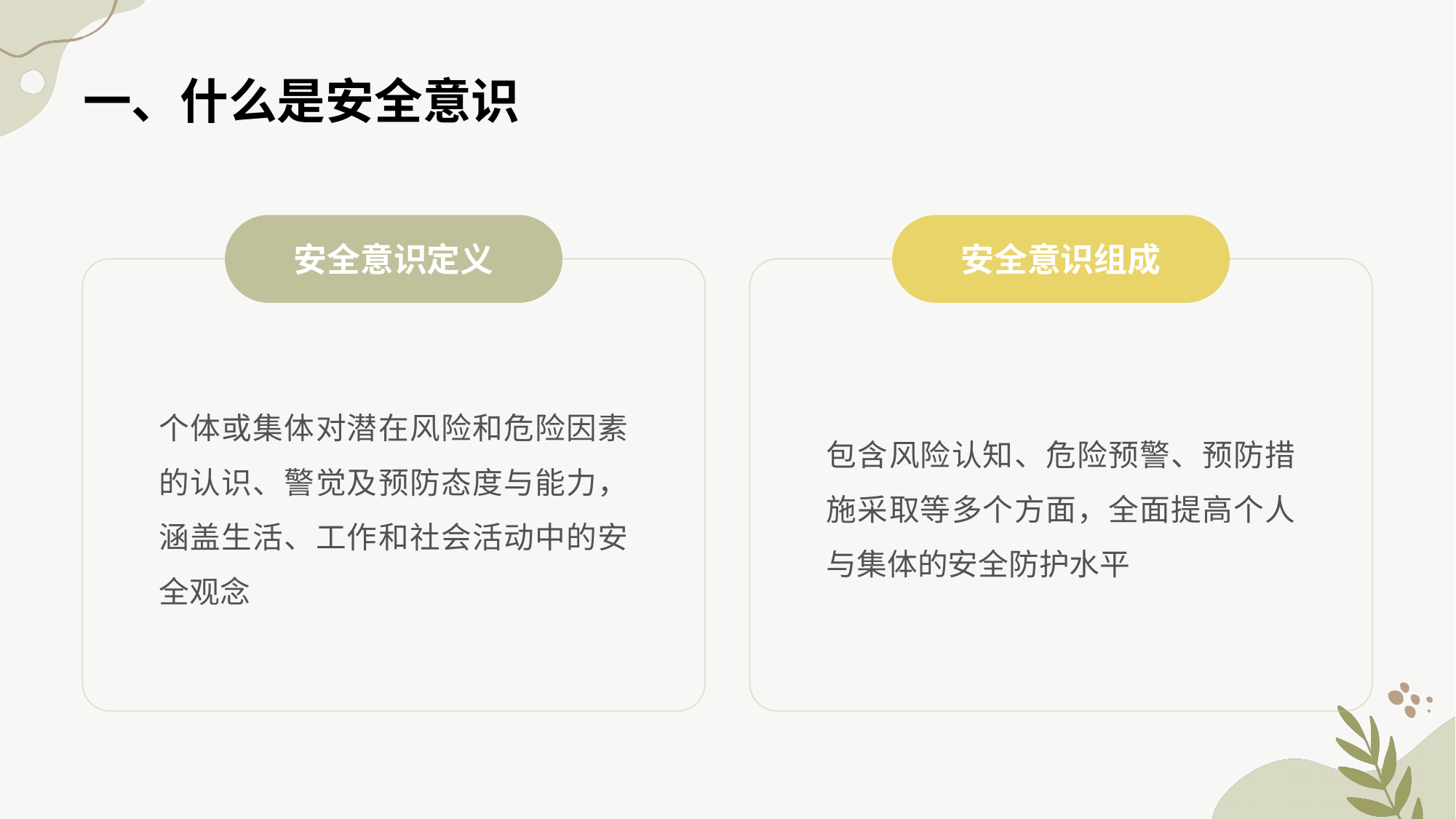

# 一、什么是安全意识
安全意识定义
安全意识组成
个体或集体对潜在风险和危险因素的认识、警觉及预防态度与能力，涵盖生活、工作和社会活动中的安全观念
包含风险认知、危险预警、预防措施采取等多个方面，全面提高个人与集体的安全防护水平